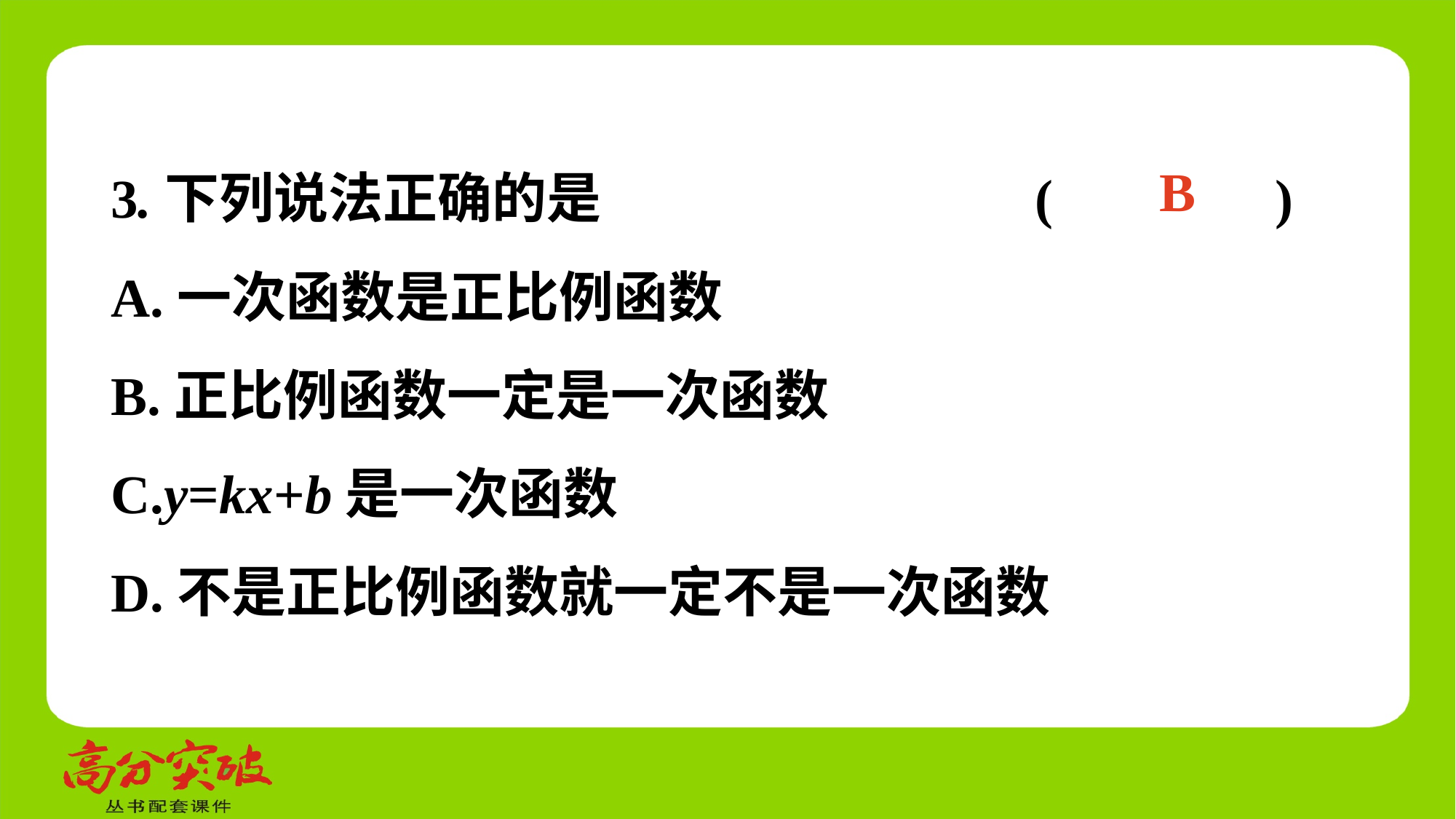

3.下列说法正确的是                                  (　       　)
A.一次函数是正比例函数
B.正比例函数一定是一次函数
C.y=kx+b是一次函数
D.不是正比例函数就一定不是一次函数
B